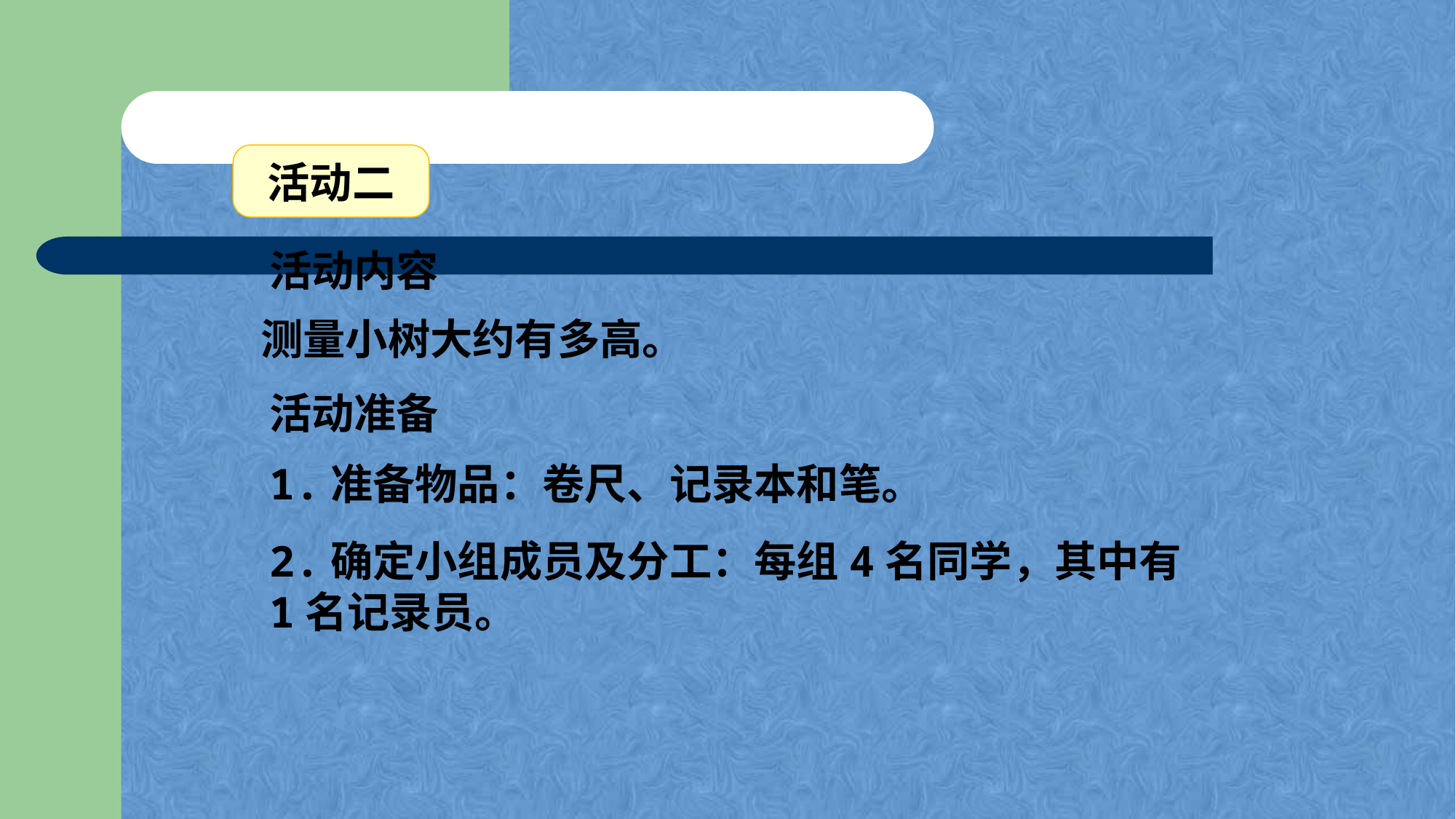

活动二
活动内容
测量小树大约有多高。
活动准备
1.准备物品：卷尺、记录本和笔。
2.确定小组成员及分工：每组4名同学，其中有1名记录员。